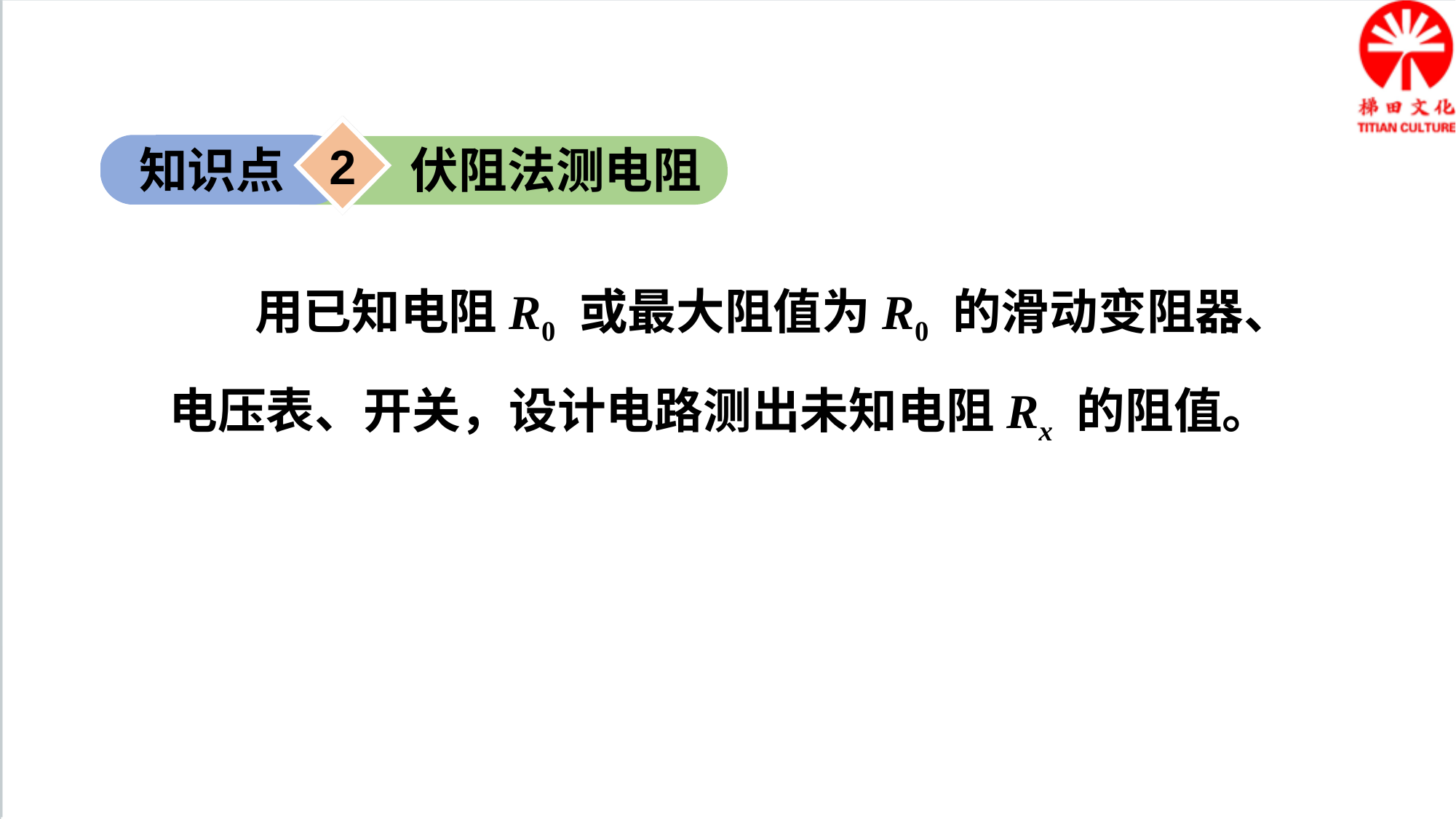

2
知识点
伏阻法测电阻

用已知电阻R0 或最大阻值为R0 的滑动变阻器、电压表、开关，设计电路测出未知电阻Rx 的阻值。